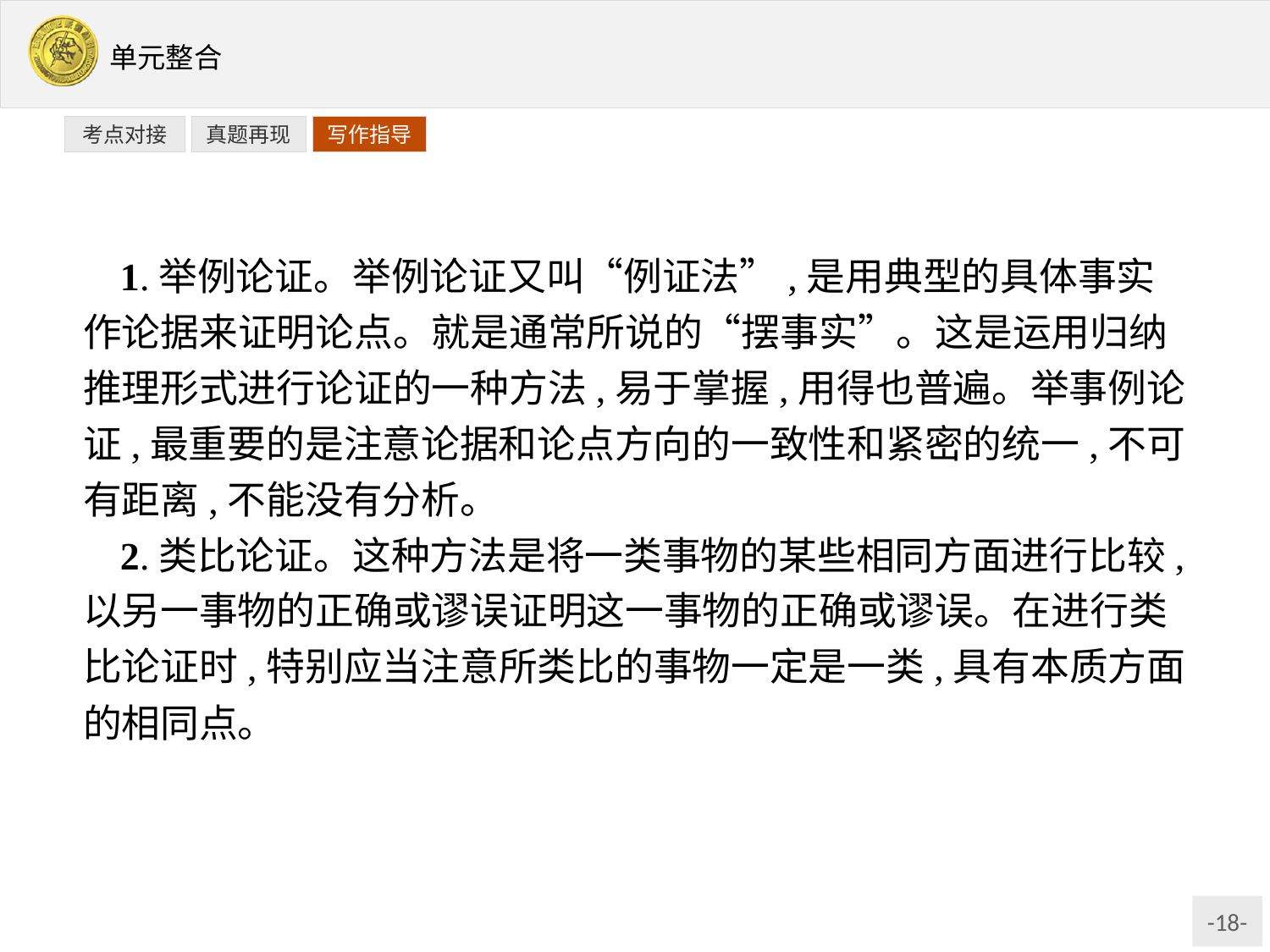

写作指导
考点对接
真题再现
1.举例论证。举例论证又叫“例证法”,是用典型的具体事实作论据来证明论点。就是通常所说的“摆事实”。这是运用归纳推理形式进行论证的一种方法,易于掌握,用得也普遍。举事例论证,最重要的是注意论据和论点方向的一致性和紧密的统一,不可有距离,不能没有分析。
2.类比论证。这种方法是将一类事物的某些相同方面进行比较,以另一事物的正确或谬误证明这一事物的正确或谬误。在进行类比论证时,特别应当注意所类比的事物一定是一类,具有本质方面的相同点。